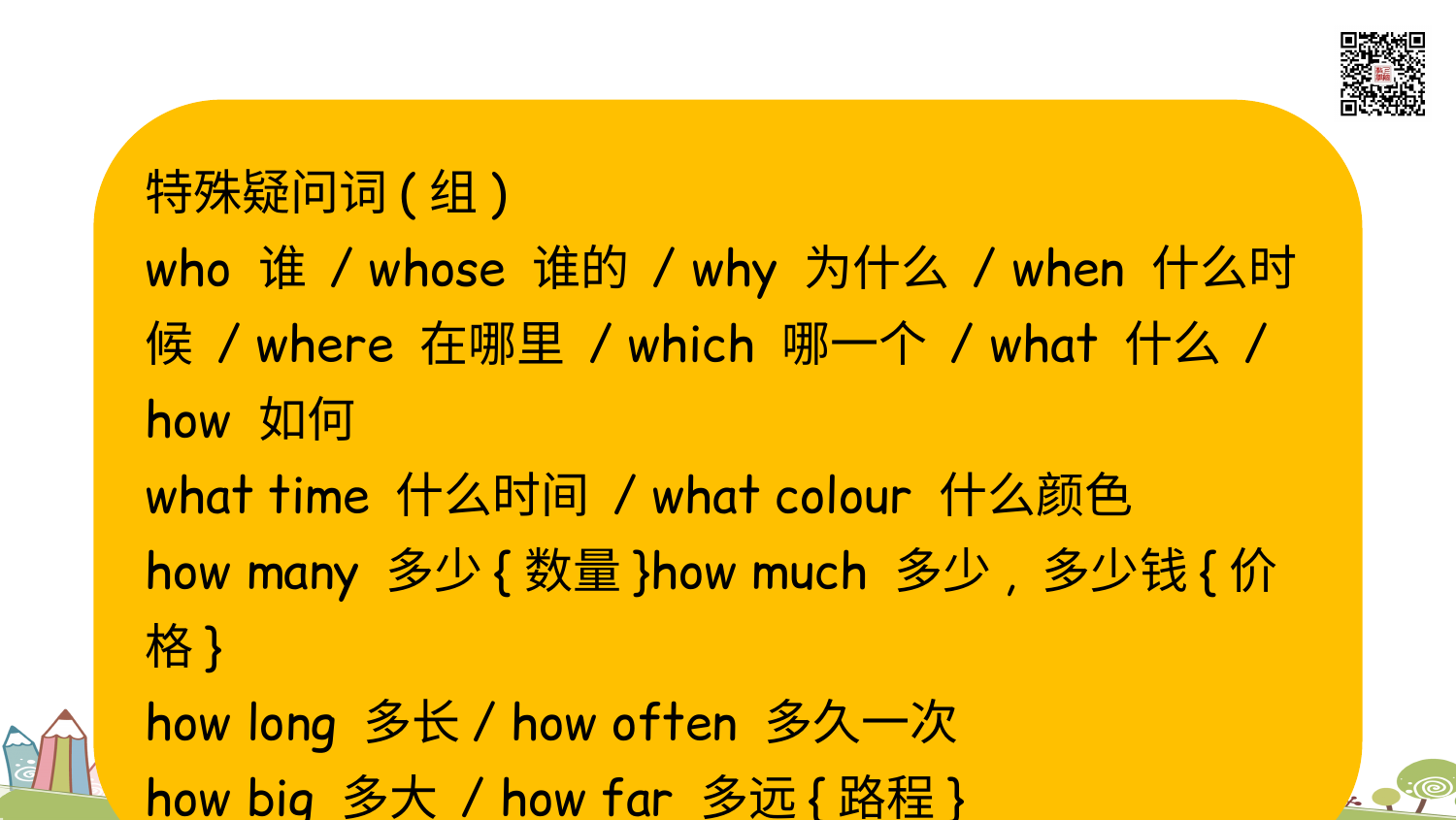

特殊疑问词(组)
who 谁 / whose 谁的 / why 为什么 / when 什么时候 / where 在哪里 / which 哪一个 / what 什么 / how 如何
what time 什么时间 / what colour 什么颜色
how many 多少{数量}how much 多少, 多少钱{价格}
how long 多长/ how often 多久一次
how big 多大 / how far 多远{路程}